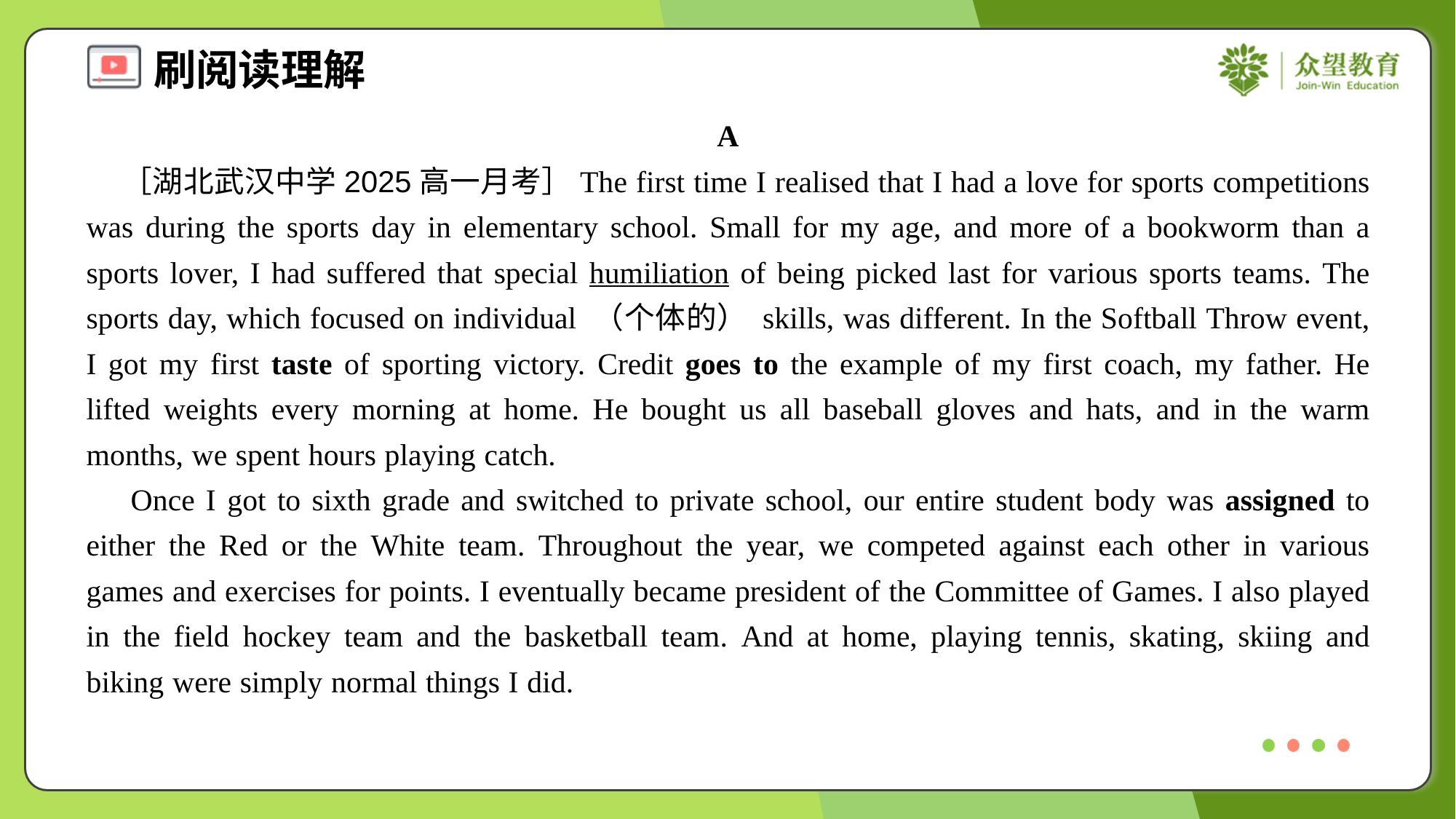

A
    ［湖北武汉中学2025高一月考］The first time I realised that I had a love for sports competitions was during the sports day in elementary school. Small for my age, and more of a bookworm than a sports lover, I had suffered that special humiliation of being picked last for various sports teams. The sports day, which focused on individual （个体的） skills, was different. In the Softball Throw event, I got my first taste of sporting victory. Credit goes to the example of my first coach, my father. He lifted weights every morning at home. He bought us all baseball gloves and hats, and in the warm months, we spent hours playing catch.
    Once I got to sixth grade and switched to private school, our entire student body was assigned to either the Red or the White team. Throughout the year, we competed against each other in various games and exercises for points. I eventually became president of the Committee of Games. I also played in the field hockey team and the basketball team. And at home, playing tennis, skating, skiing and biking were simply normal things I did.